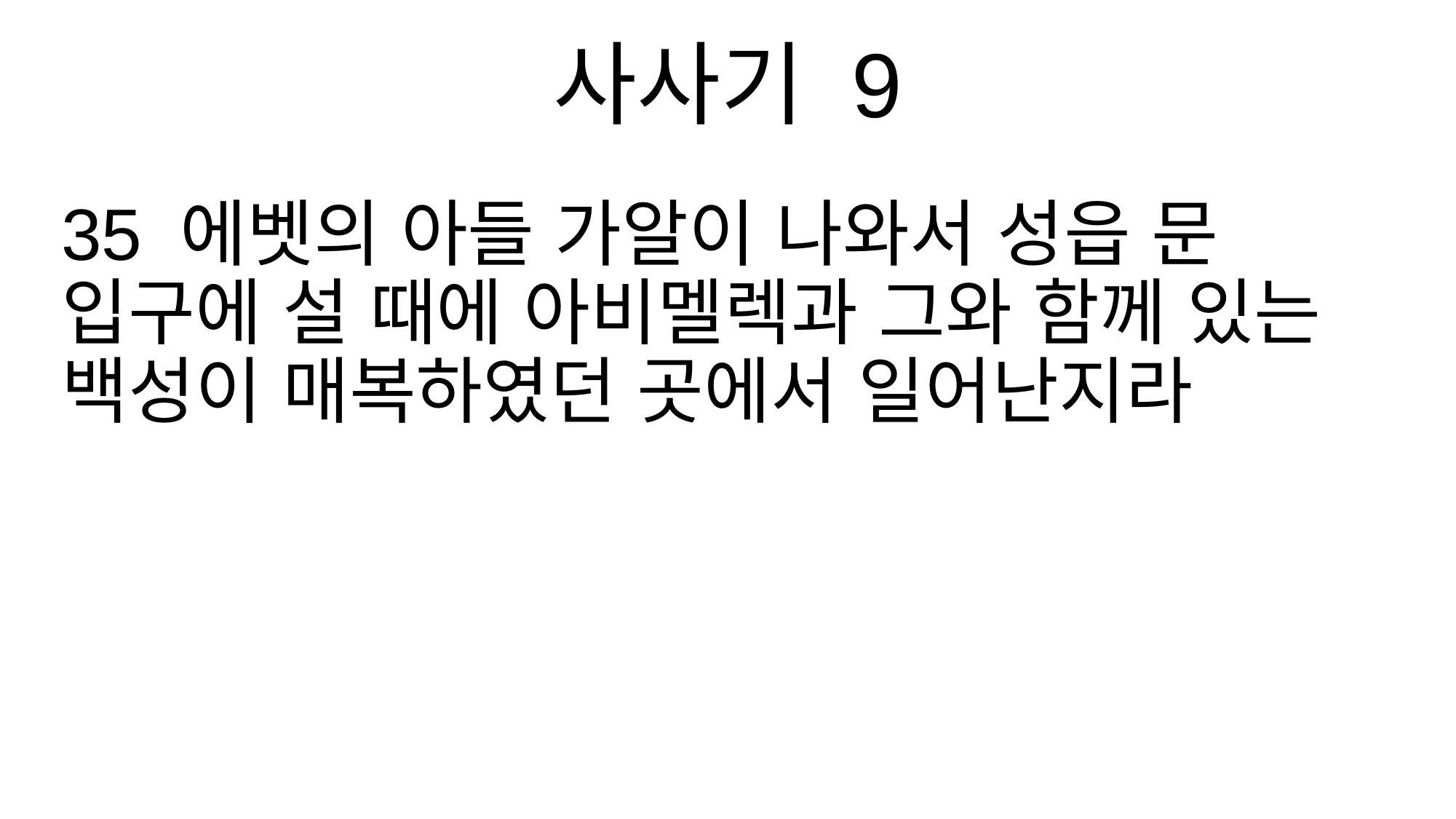

사사기 9
35 에벳의 아들 가알이 나와서 성읍 문 입구에 설 때에 아비멜렉과 그와 함께 있는 백성이 매복하였던 곳에서 일어난지라